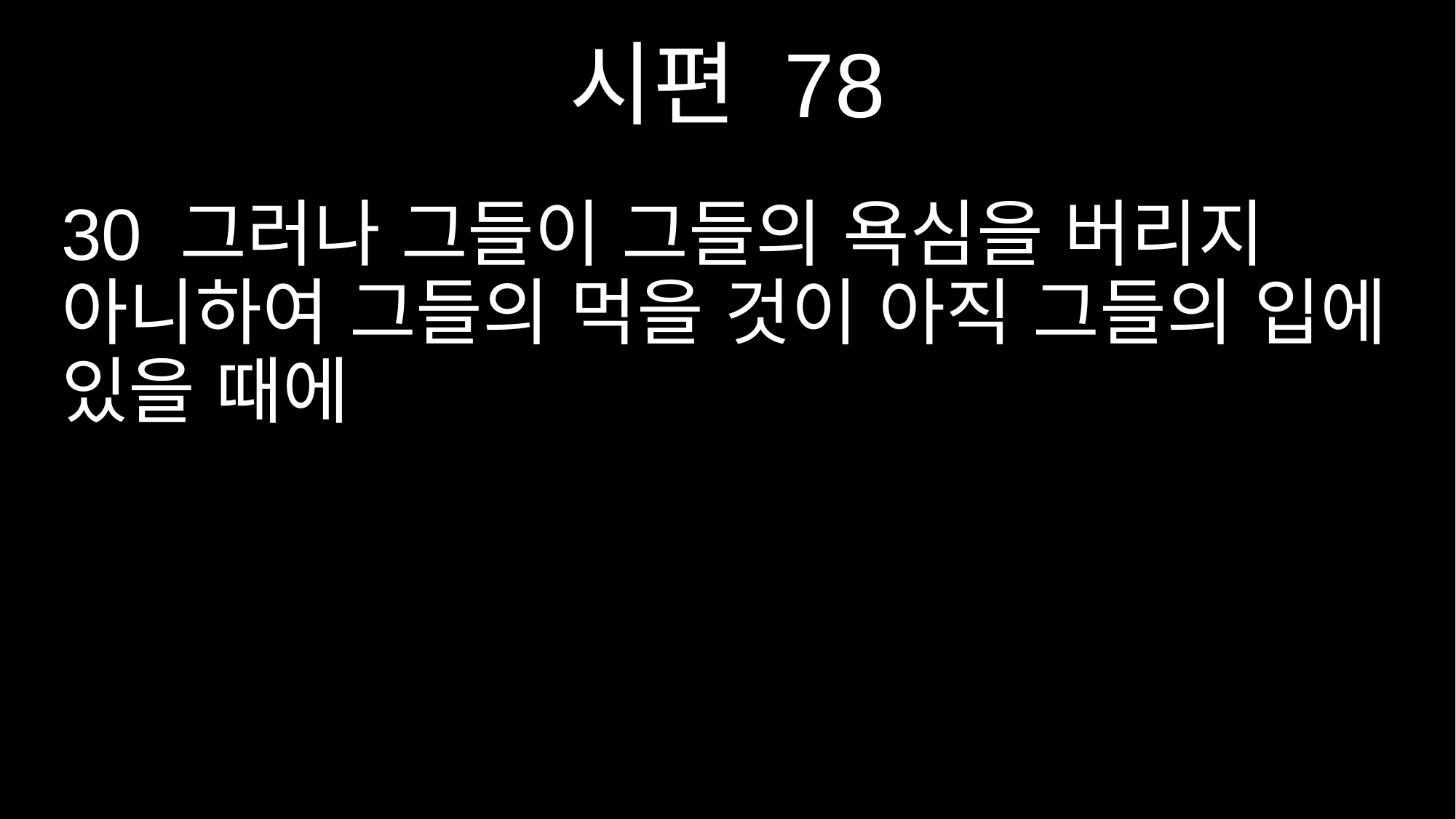

시편 78
30 그러나 그들이 그들의 욕심을 버리지 아니하여 그들의 먹을 것이 아직 그들의 입에 있을 때에